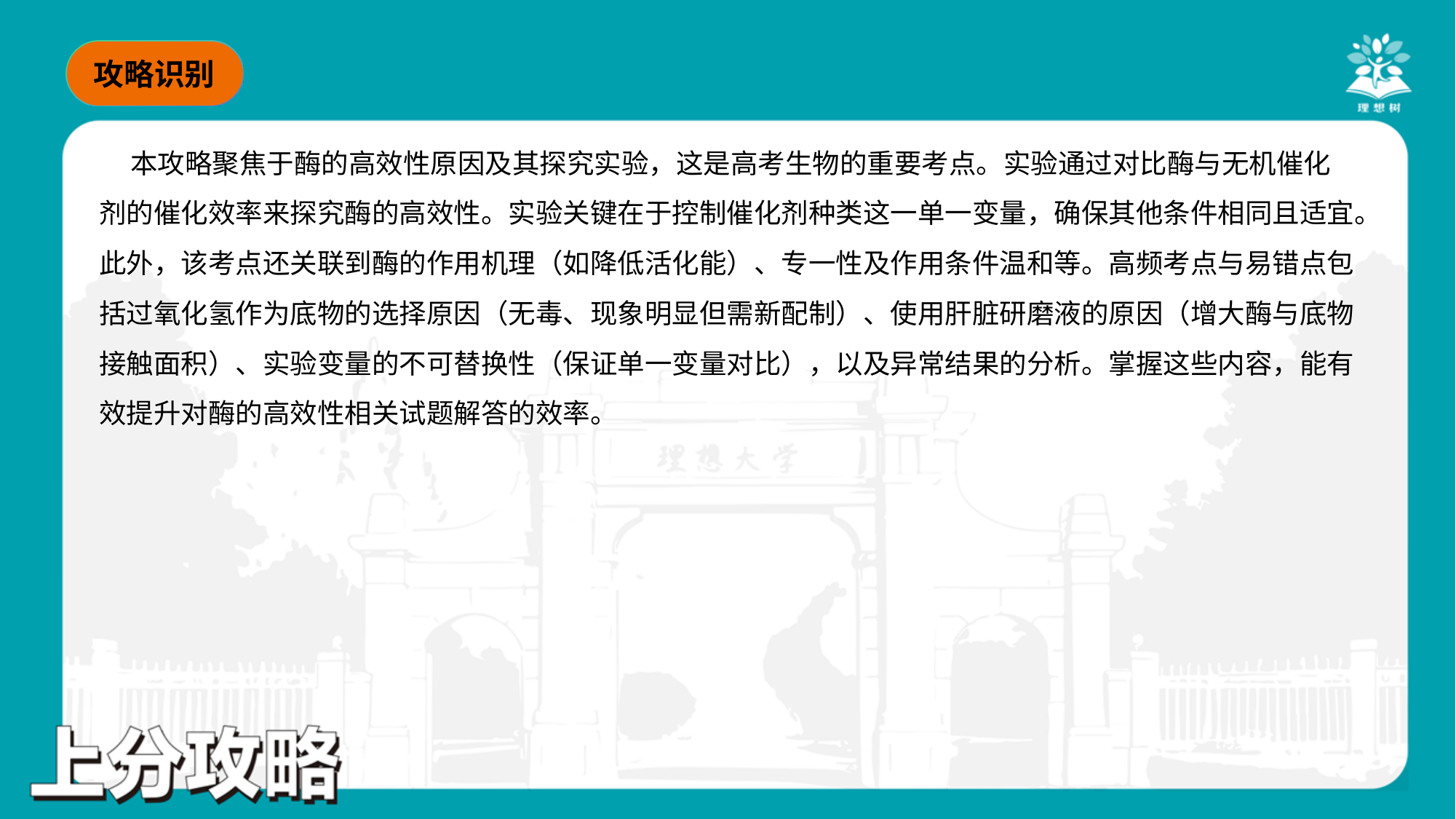

本攻略聚焦于酶的高效性原因及其探究实验，这是高考生物的重要考点。实验通过对比酶与无机催化
剂的催化效率来探究酶的高效性。实验关键在于控制催化剂种类这一单一变量，确保其他条件相同且适宜。
此外，该考点还关联到酶的作用机理（如降低活化能）、专一性及作用条件温和等。高频考点与易错点包
括过氧化氢作为底物的选择原因（无毒、现象明显但需新配制）、使用肝脏研磨液的原因（增大酶与底物
接触面积）、实验变量的不可替换性（保证单一变量对比），以及异常结果的分析。掌握这些内容，能有
效提升对酶的高效性相关试题解答的效率。